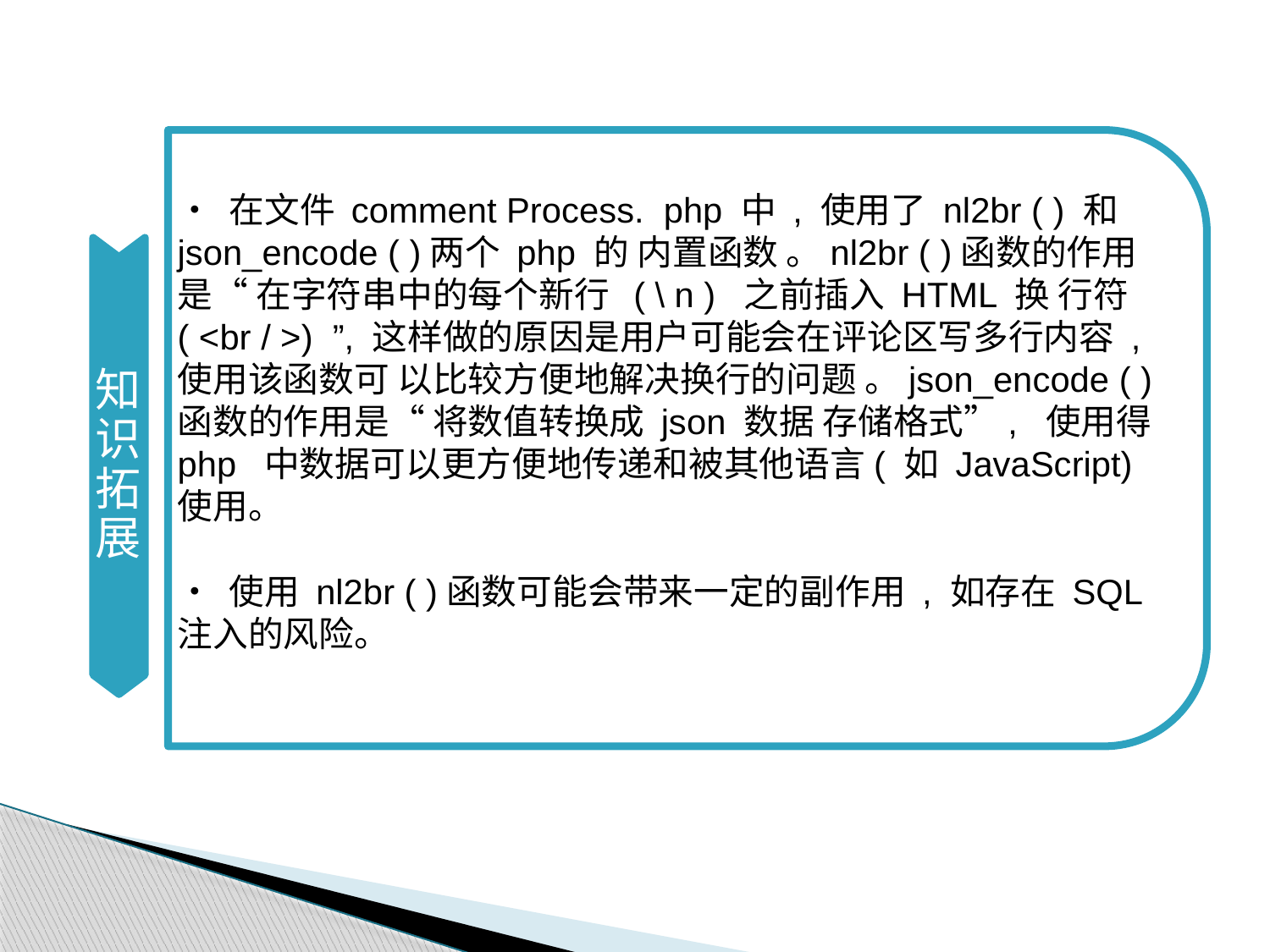

知识拓展
• 在文件 comment Process.  php 中 , 使用了 nl2br ( ) 和 json_encode ( )两个 php 的 内置函数 。nl2br ( )函数的作用是“ 在字符串中的每个新行  ( \ n )  之前插入 HTML 换 行符  ( <br / >)  ”, 这样做的原因是用户可能会在评论区写多行内容 , 使用该函数可 以比较方便地解决换行的问题 。json_encode ( )函数的作用是“ 将数值转换成 json 数据 存储格式”,  使用得 php  中数据可以更方便地传递和被其他语言( 如 JavaScript)使用。

• 使用 nl2br ( )函数可能会带来一定的副作用 , 如存在 SQL 注入的风险。